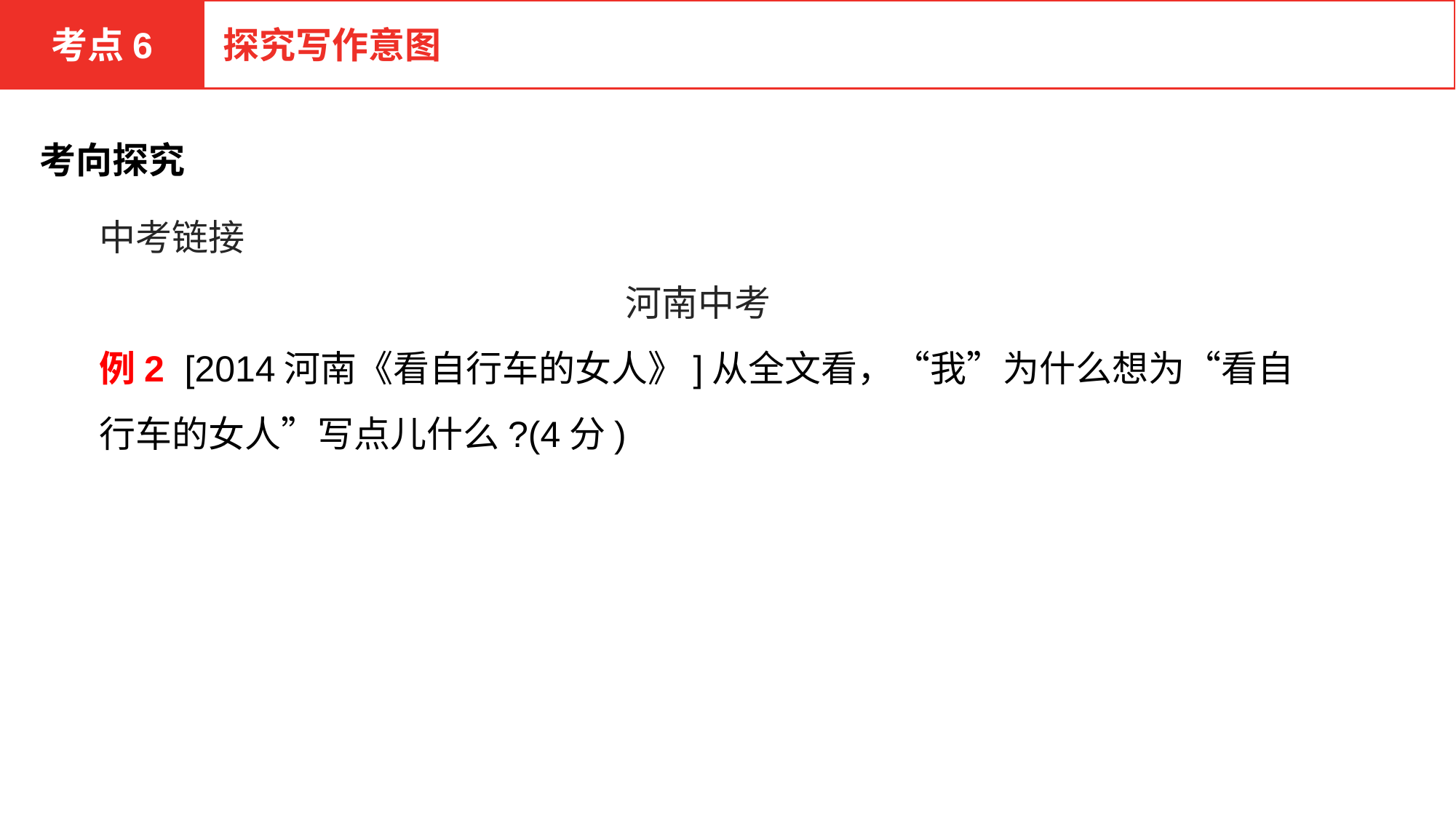

考点6
探究写作意图
考向探究
中考链接
河南中考
例2  [2014河南《看自行车的女人》]从全文看，“我”为什么想为“看自行车的女人”写点儿什么?(4分)